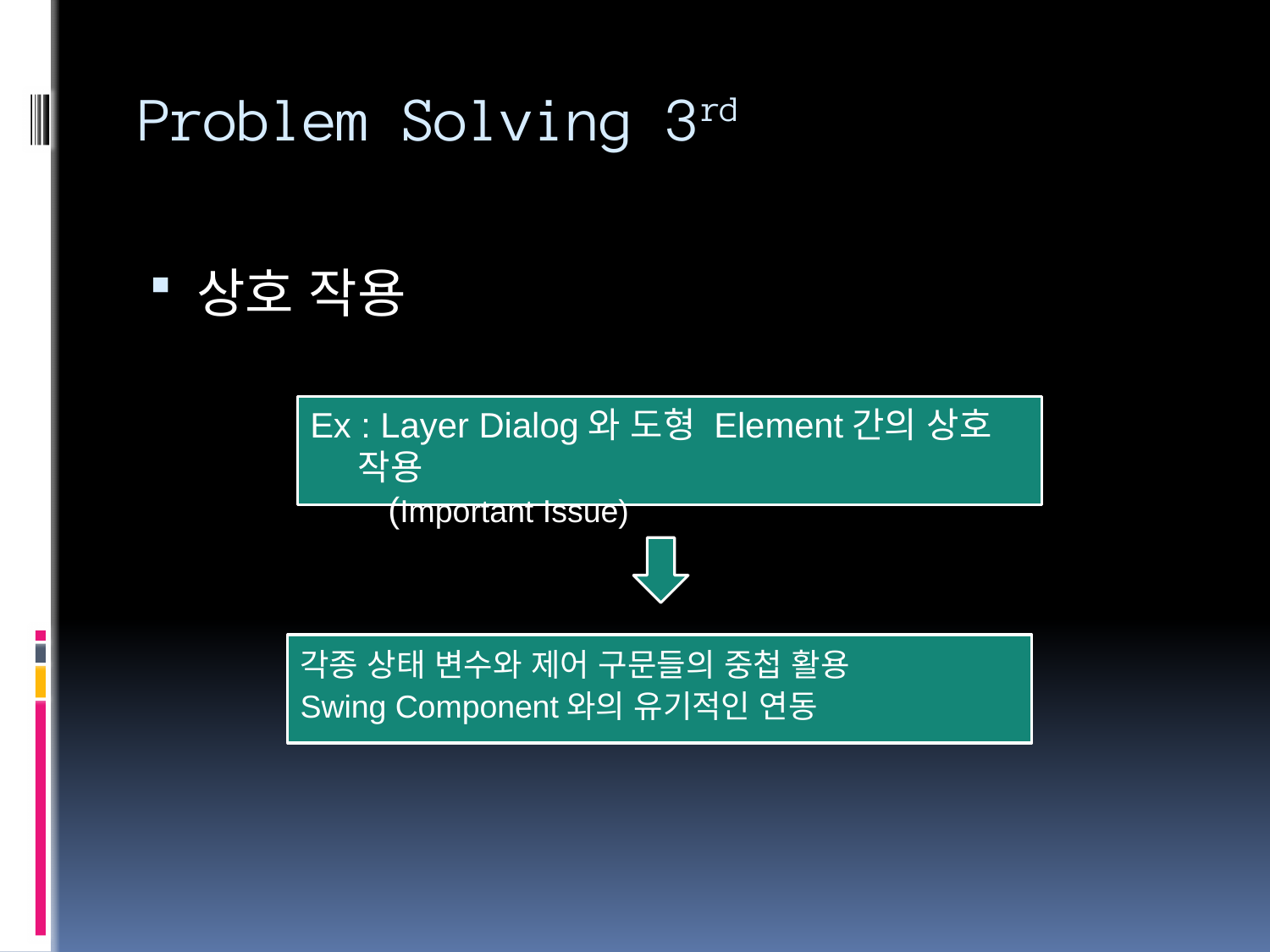

# Problem Solving 3rd
상호 작용

Ex : Layer Dialog와 도형 Element간의 상호 작용
        (Important Issue)

각종 상태 변수와 제어 구문들의 중첩 활용
Swing Component와의 유기적인 연동